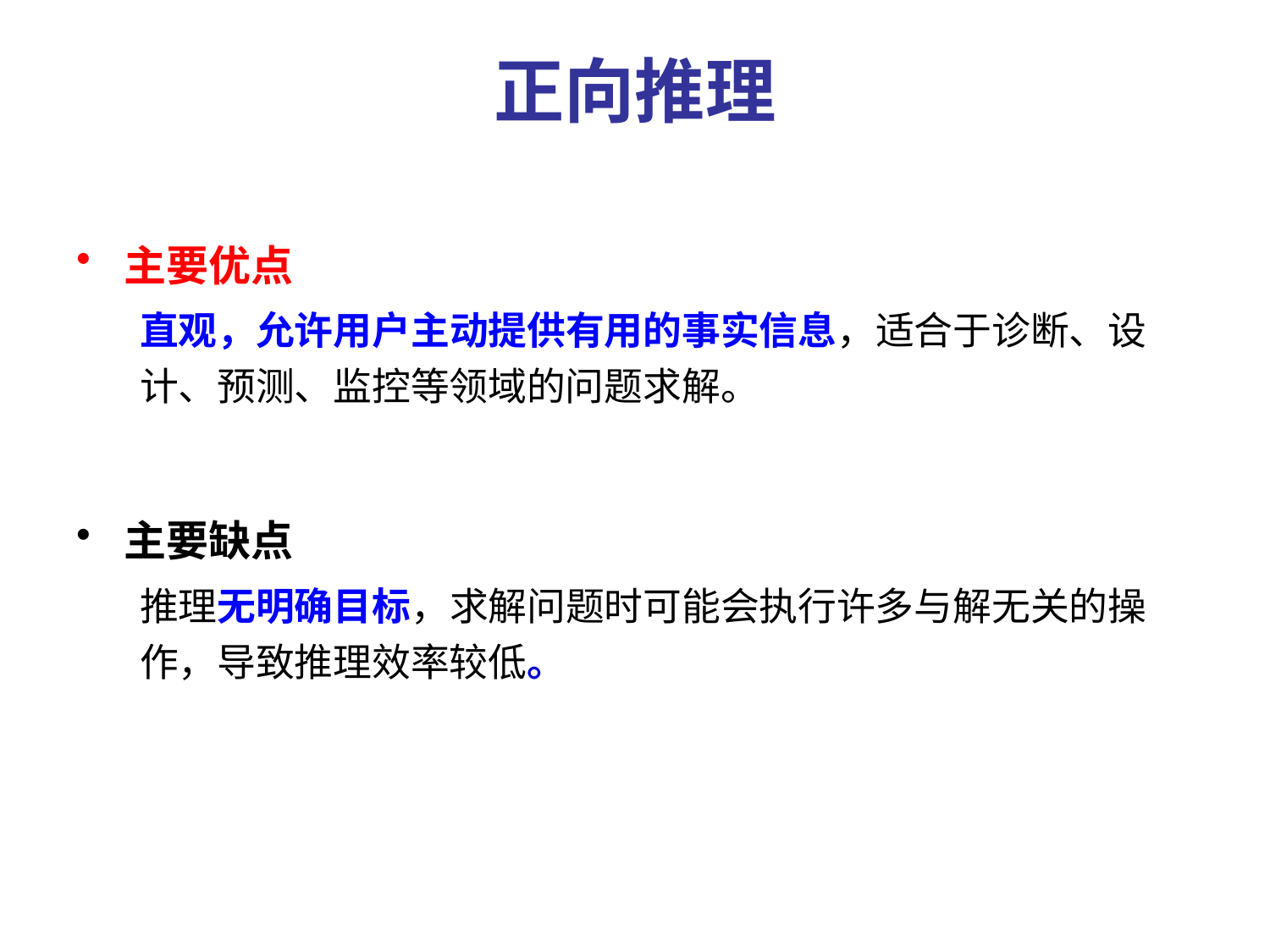

# 正向推理
主要优点
直观，允许用户主动提供有用的事实信息，适合于诊断、设计、预测、监控等领域的问题求解。

主要缺点
推理无明确目标，求解问题时可能会执行许多与解无关的操作，导致推理效率较低。